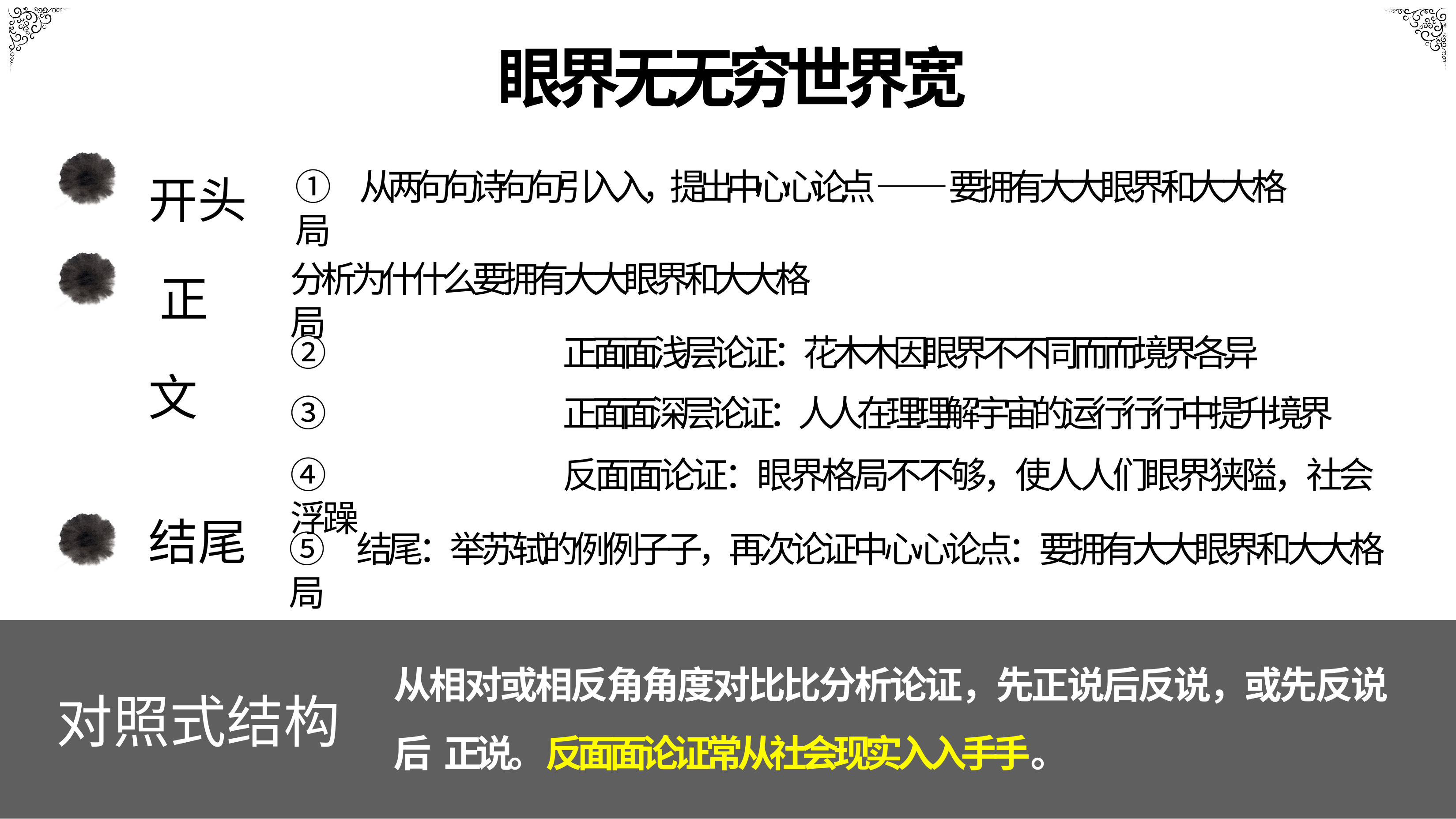

# 眼界⽆无穷世界宽
开头  正文

①	从两句句诗句句引⼊入，提出中⼼心论点——要拥有⼤大眼界和⼤大格局

分析为什什么要拥有⼤大眼界和⼤大格局
②	正⾯面浅层论证：花⽊木因眼界不不同⽽而境界各异
③	正⾯面深层论证：⼈人在理理解宇宙的运⾏行行中提升境界
④	反⾯面论证：眼界格局不不够，使⼈人们眼界狭隘，社会浮躁

结尾
⑤	结尾：举苏轼的例例⼦子，再次论证中⼼心论点：要拥有⼤大眼界和⼤大格局

从相对或相反⻆角度对⽐比分析论证，先正说后反说，或先反说后  正说。反⾯面论证常从社会现实⼊入⼿手。
对照式结构